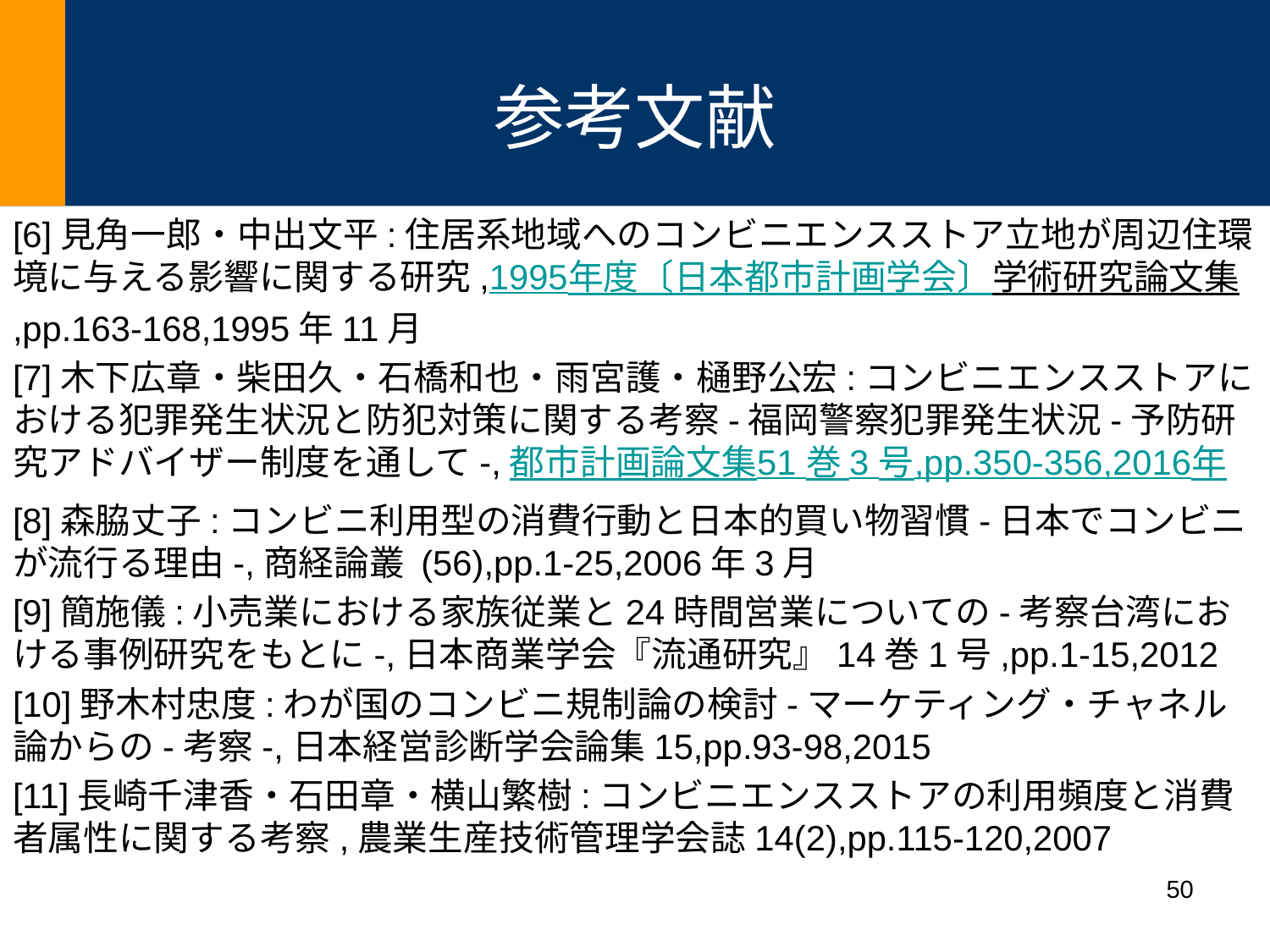

# 参考文献
[6]見角一郎・中出文平:住居系地域へのコンビニエンスストア立地が周辺住環境に与える影響に関する研究,1995年度〔日本都市計画学会〕学術研究論文集,pp.163-168,1995年11月
[7]木下広章・柴田久・石橋和也・雨宮護・樋野公宏:コンビニエンスストアにおける犯罪発生状況と防犯対策に関する考察-福岡警察犯罪発生状況-予防研究アドバイザー制度を通して-,都市計画論文集51 巻 3 号,pp.350-356,2016年
[8]森脇丈子:コンビニ利用型の消費行動と日本的買い物習慣-日本でコンビニが流行る理由-,商経論叢 (56),pp.1-25,2006年3月
[9]簡施儀:小売業における家族従業と24時間営業についての-考察̶台湾における事例研究をもとに-,日本商業学会『流通研究』14巻1号,pp.1-15,2012
[10]野木村忠度:わが国のコンビニ規制論の検討-マーケティング・チャネル論からの-考察-,日本経営診断学会論集15,pp.93-98,2015
[11]長崎千津香・石田章・横山繁樹:コンビニエンスストアの利用頻度と消費者属性に関する考察,農業生産技術管理学会誌14(2),pp.115-120,2007
50